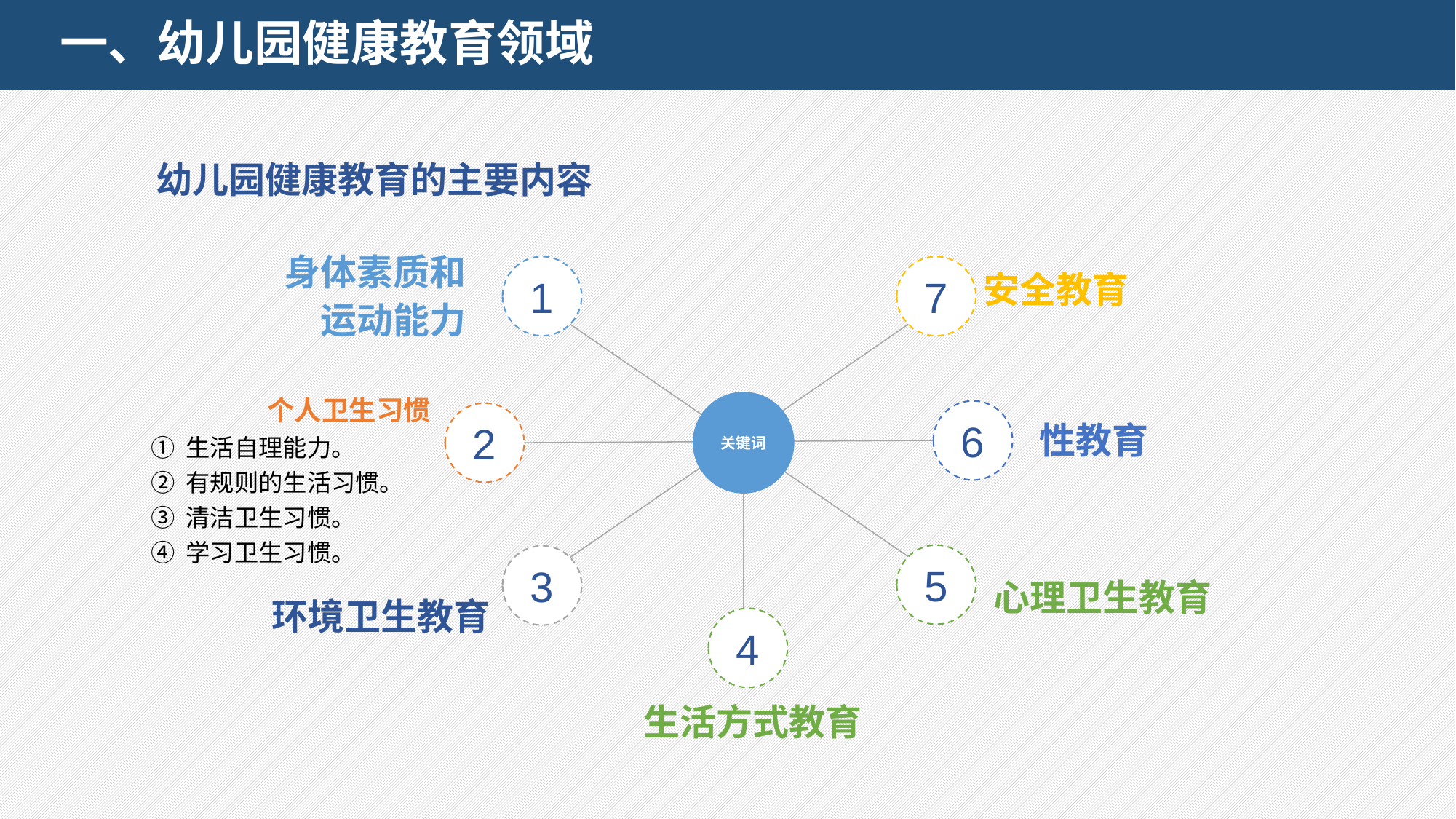

# 一、幼儿园健康教育领域
    幼儿园健康教育的主要内容
身体素质和运动能力
1
7
安全教育
个人卫生习惯
关键词
6
2
性教育
 ① 生活自理能力。
 ② 有规则的生活习惯。
 ③ 清洁卫生习惯。
 ④ 学习卫生习惯。
5
3
心理卫生教育
环境卫生教育
4
生活方式教育